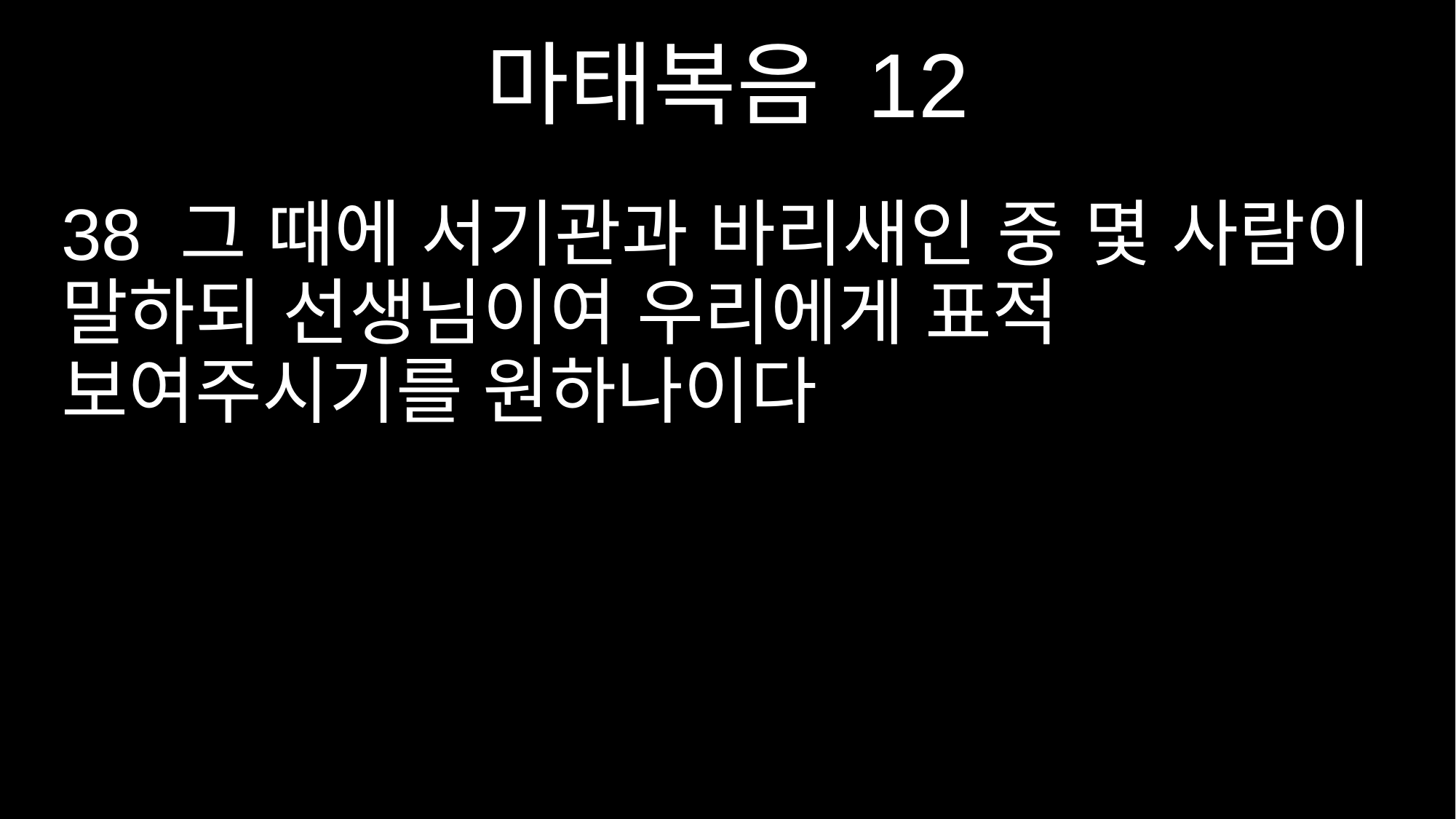

마태복음 12
38 그 때에 서기관과 바리새인 중 몇 사람이 말하되 선생님이여 우리에게 표적 보여주시기를 원하나이다